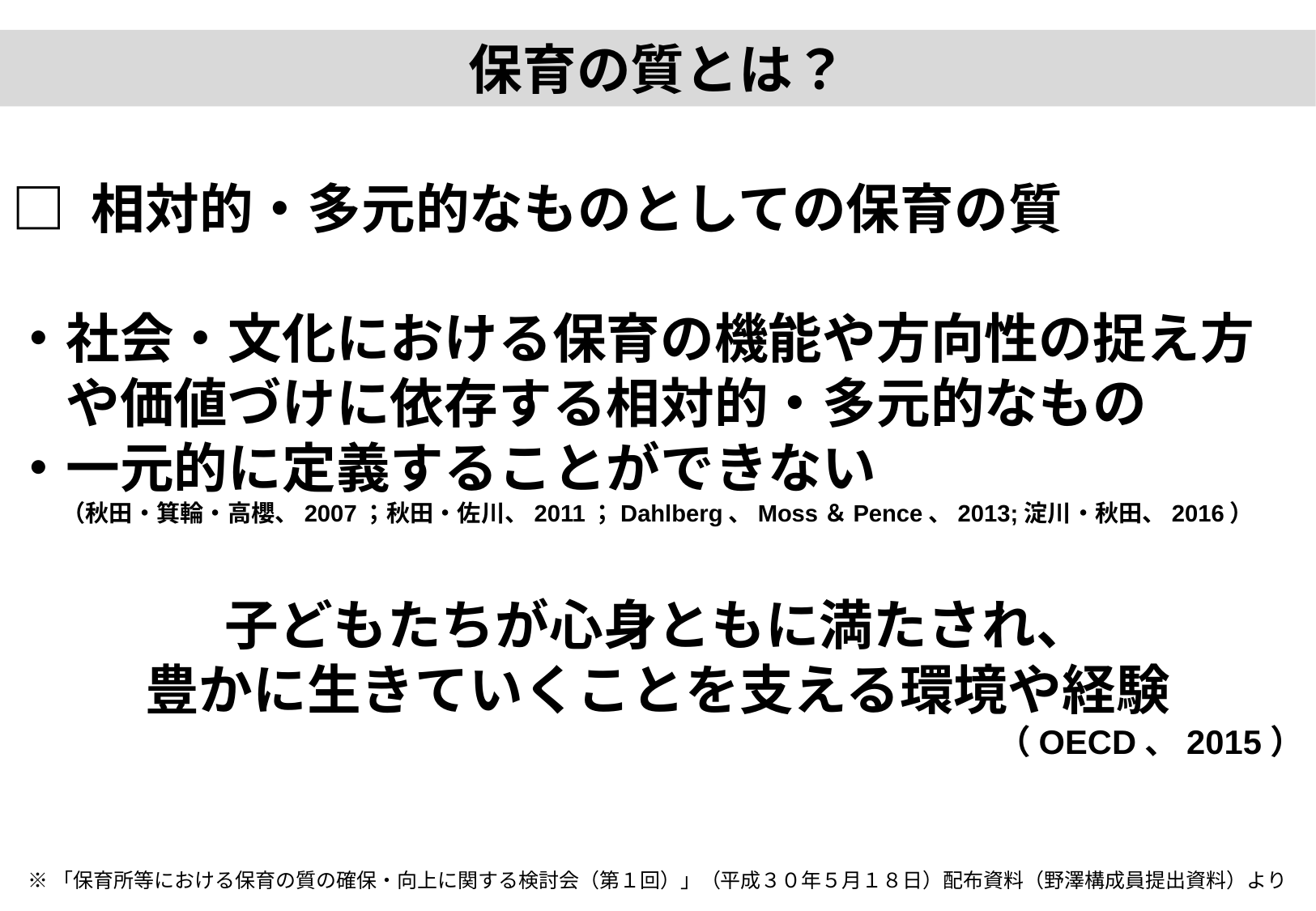

保育の質とは？
□ 相対的・多元的なものとしての保育の質

・社会・文化における保育の機能や方向性の捉え方
　や価値づけに依存する相対的・多元的なもの
・一元的に定義することができない
（秋田・箕輪・高櫻、2007；秋田・佐川、2011；Dahlberg、Moss＆Pence、2013;淀川・秋田、2016）

子どもたちが心身ともに満たされ、
豊かに生きていくことを支える環境や経験
（OECD、2015）
※「保育所等における保育の質の確保・向上に関する検討会（第１回）」（平成３０年５月１８日）配布資料（野澤構成員提出資料）より